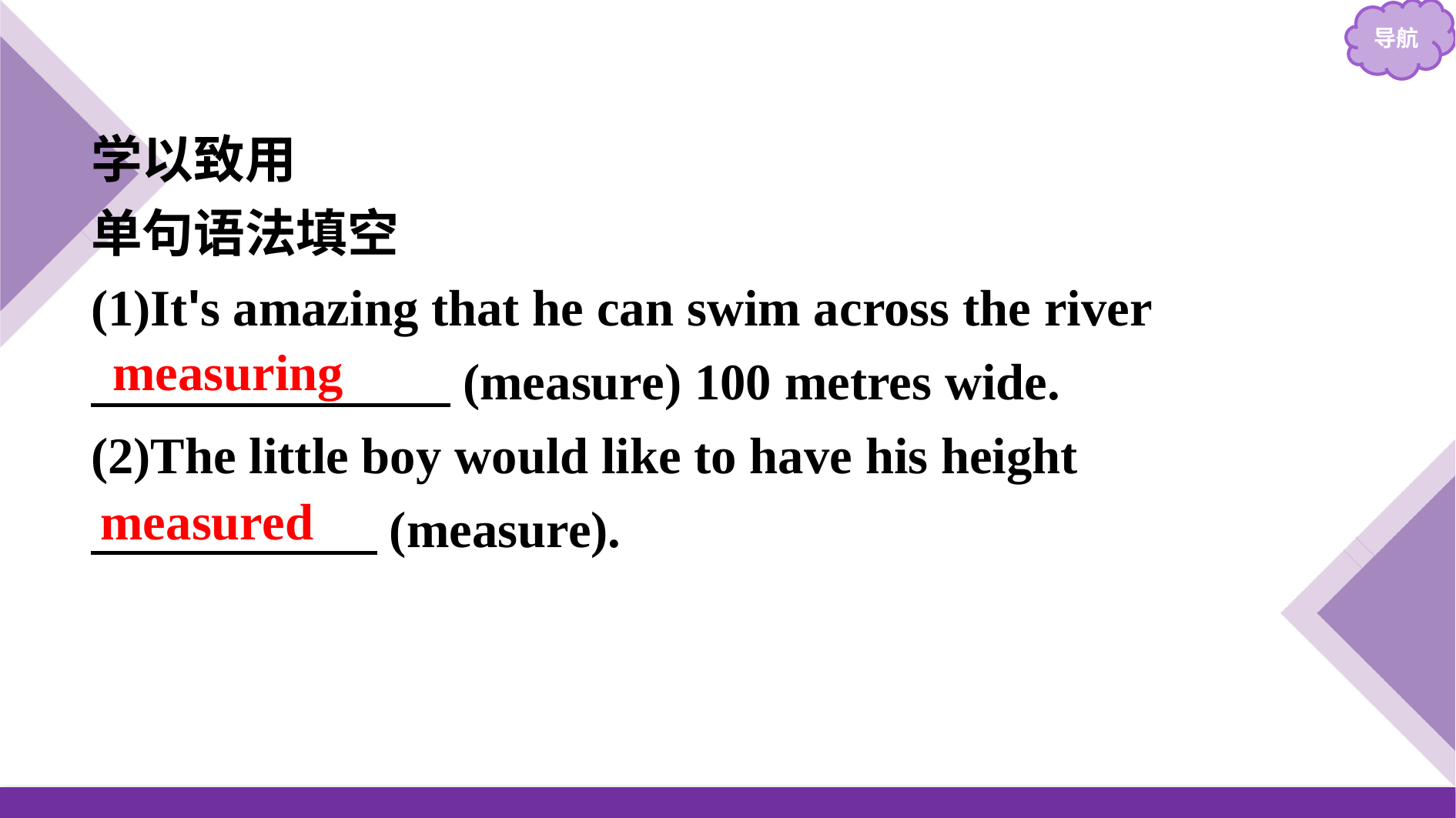

学以致用
单句语法填空
(1)It's amazing that he can swim across the river
　　　　　　　(measure) 100 metres wide.
(2)The little boy would like to have his height
　                    (measure).
measuring
measured